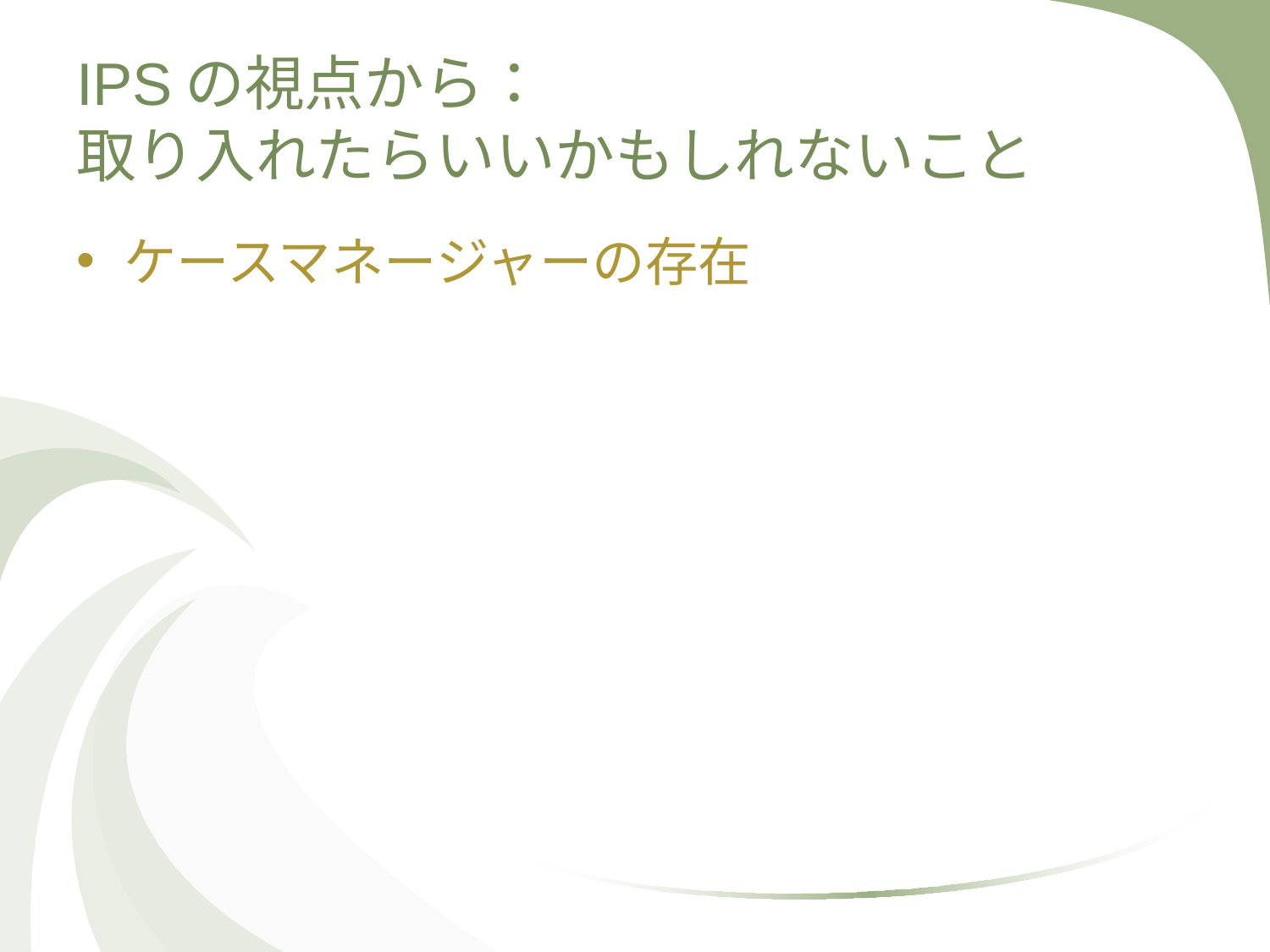

# IPSの視点から： 取り入れたらいいかもしれないこと
ケースマネージャーの存在